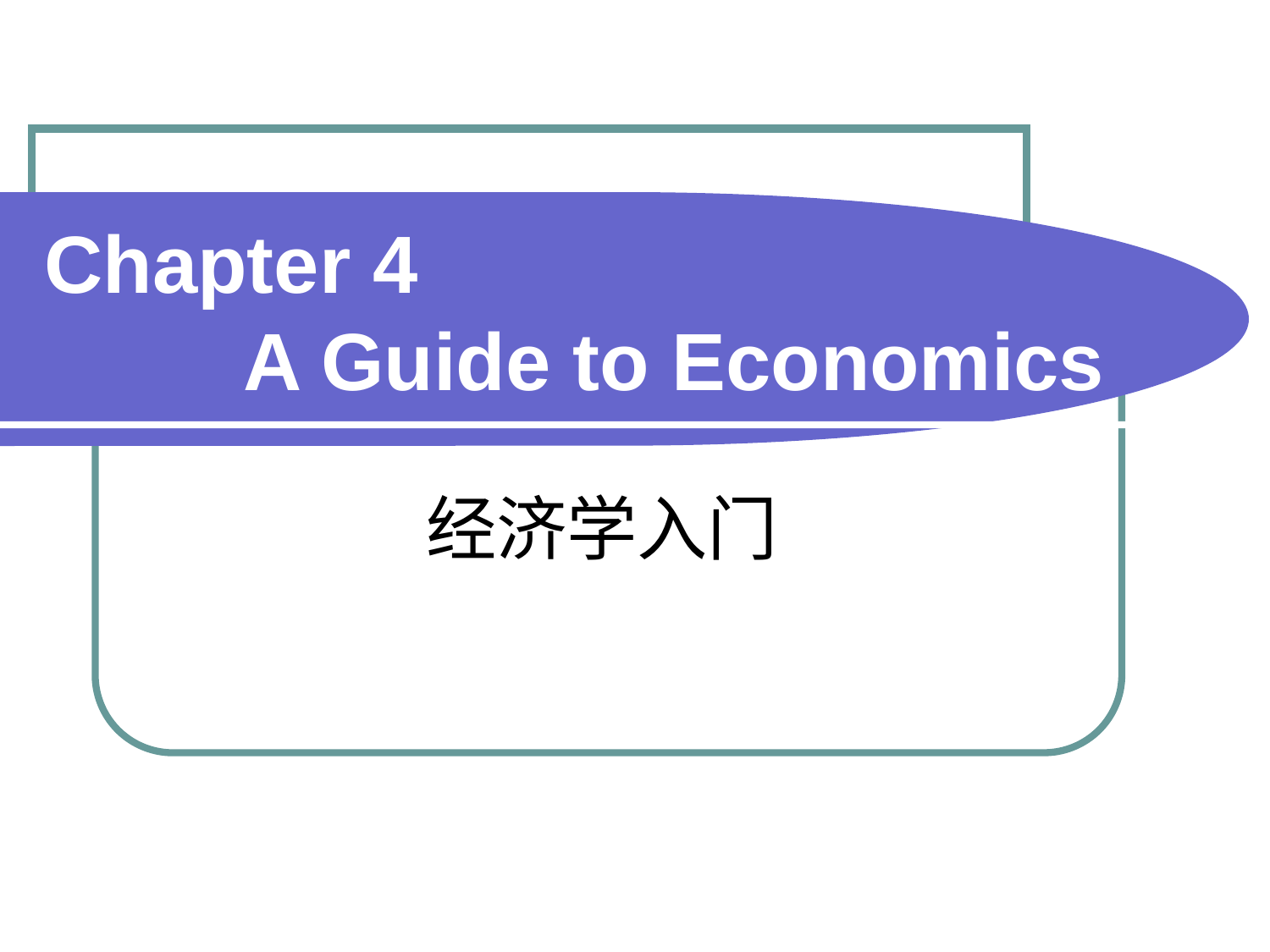

# Chapter 4 A Guide to Economics
经济学入门